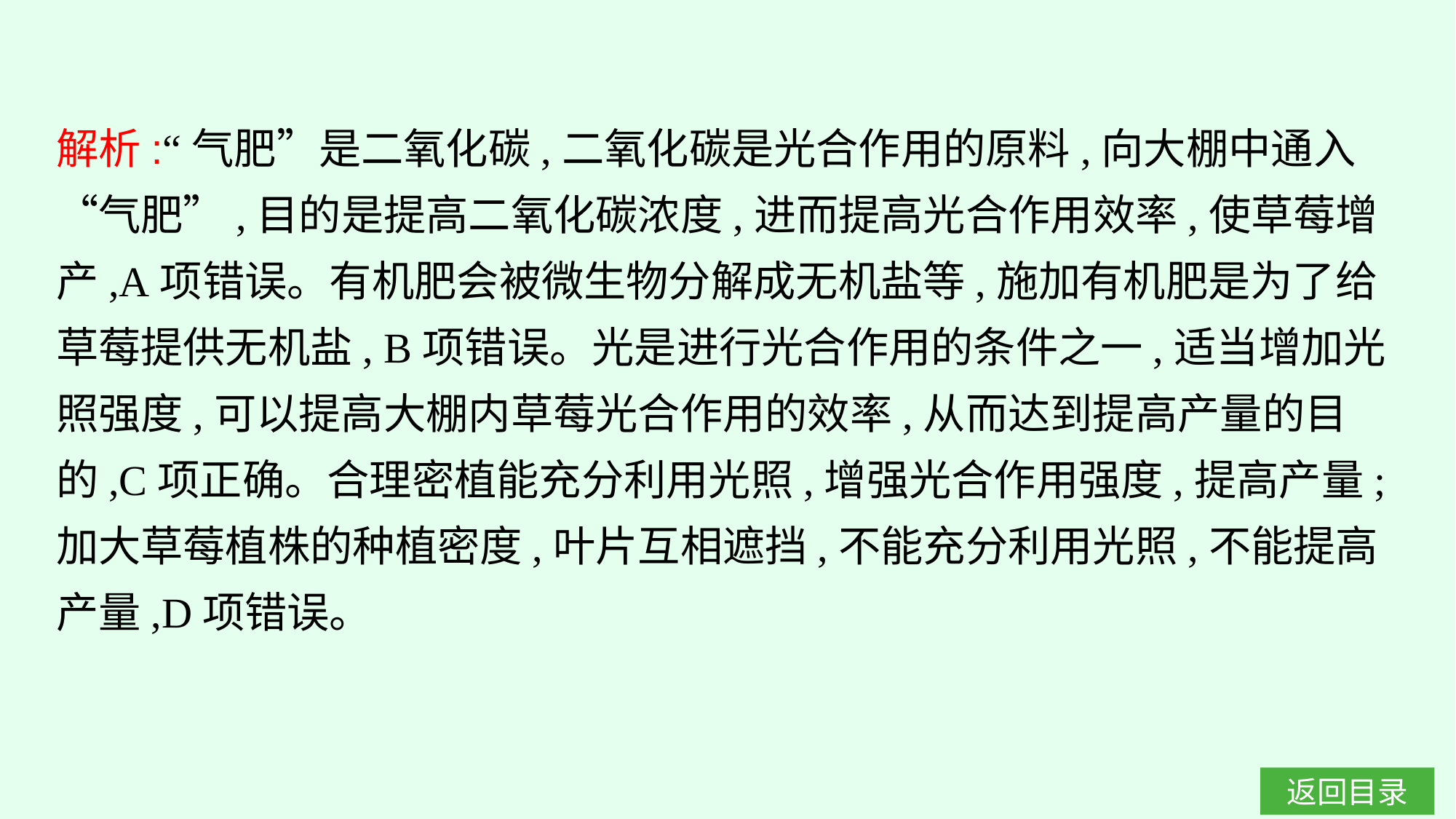

解析:“气肥”是二氧化碳,二氧化碳是光合作用的原料,向大棚中通入“气肥”,目的是提高二氧化碳浓度,进而提高光合作用效率,使草莓增产,A项错误。有机肥会被微生物分解成无机盐等,施加有机肥是为了给草莓提供无机盐, B项错误。光是进行光合作用的条件之一,适当增加光照强度,可以提高大棚内草莓光合作用的效率,从而达到提高产量的目的,C项正确。合理密植能充分利用光照,增强光合作用强度,提高产量;加大草莓植株的种植密度,叶片互相遮挡,不能充分利用光照,不能提高产量,D项错误。